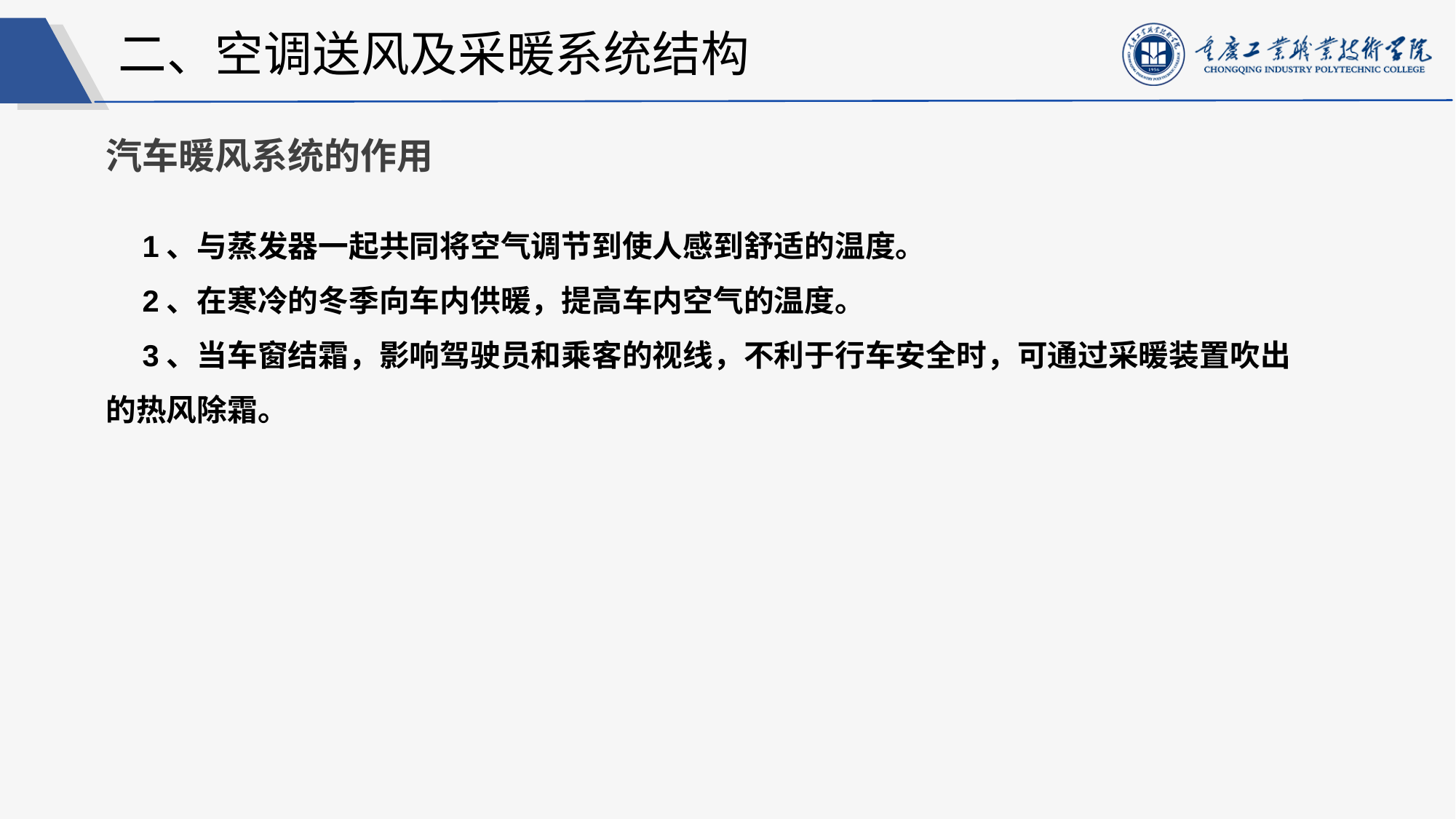

二、空调送风及采暖系统结构
汽车暖风系统的作用
1、与蒸发器一起共同将空气调节到使人感到舒适的温度。
2、在寒冷的冬季向车内供暖，提高车内空气的温度。
3、当车窗结霜，影响驾驶员和乘客的视线，不利于行车安全时，可通过采暖装置吹出的热风除霜。